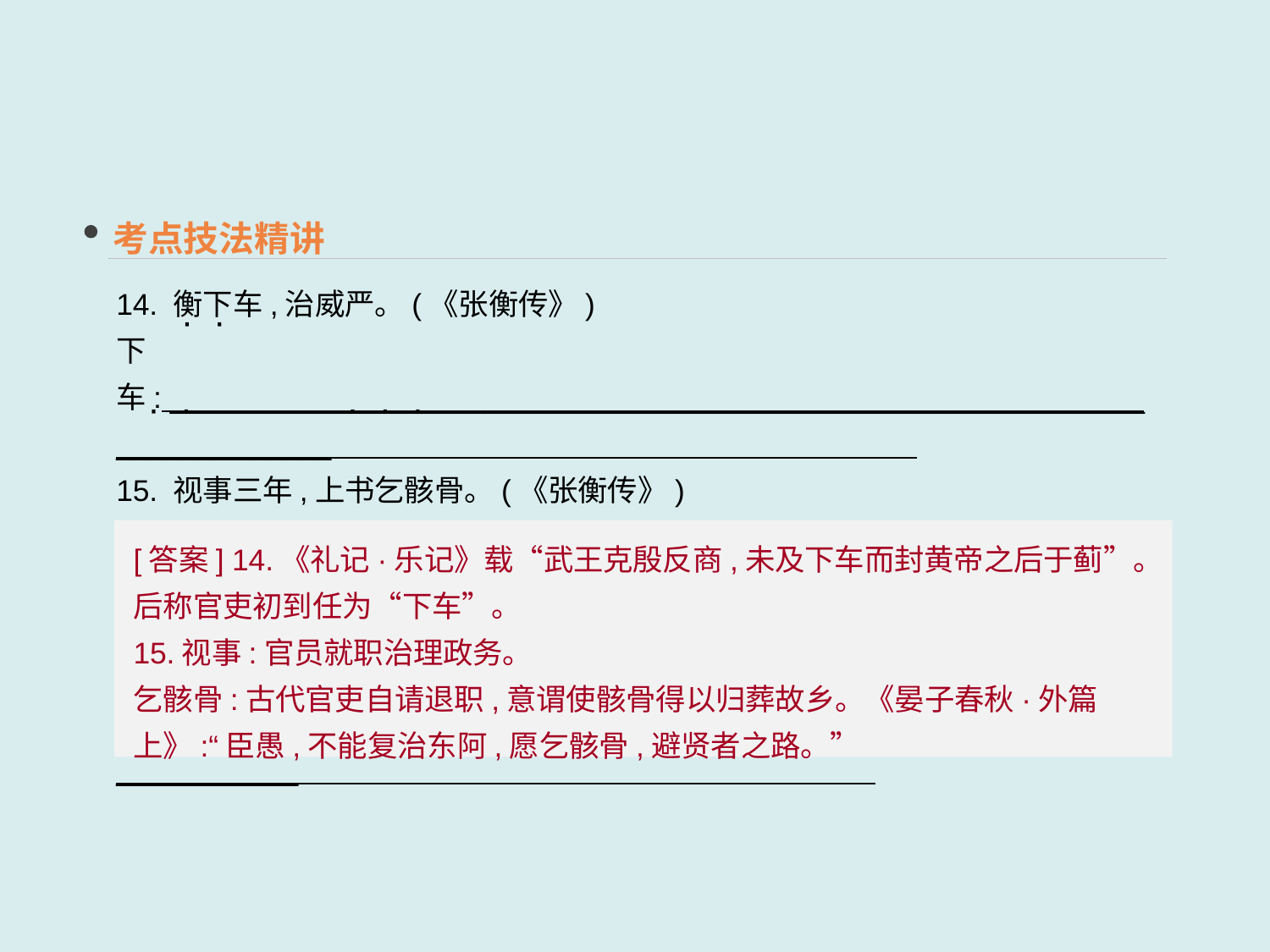

考点技法精讲

14. 衡下车,治威严。(《张衡传》)
下车: ________________________________________________________________________
15. 视事三年,上书乞骸骨。(《张衡传》)
视事:   _______________________________________________________________________
乞骸骨:   _____________________________________________________________________

 ·  ·
 ·  ·
 ·  ·  ·

[答案] 14.《礼记·乐记》载“武王克殷反商,未及下车而封黄帝之后于蓟”。后称官吏初到任为“下车”。
15.视事:官员就职治理政务。
乞骸骨:古代官吏自请退职,意谓使骸骨得以归葬故乡。《晏子春秋·外篇上》:“臣愚,不能复治东阿,愿乞骸骨,避贤者之路。”